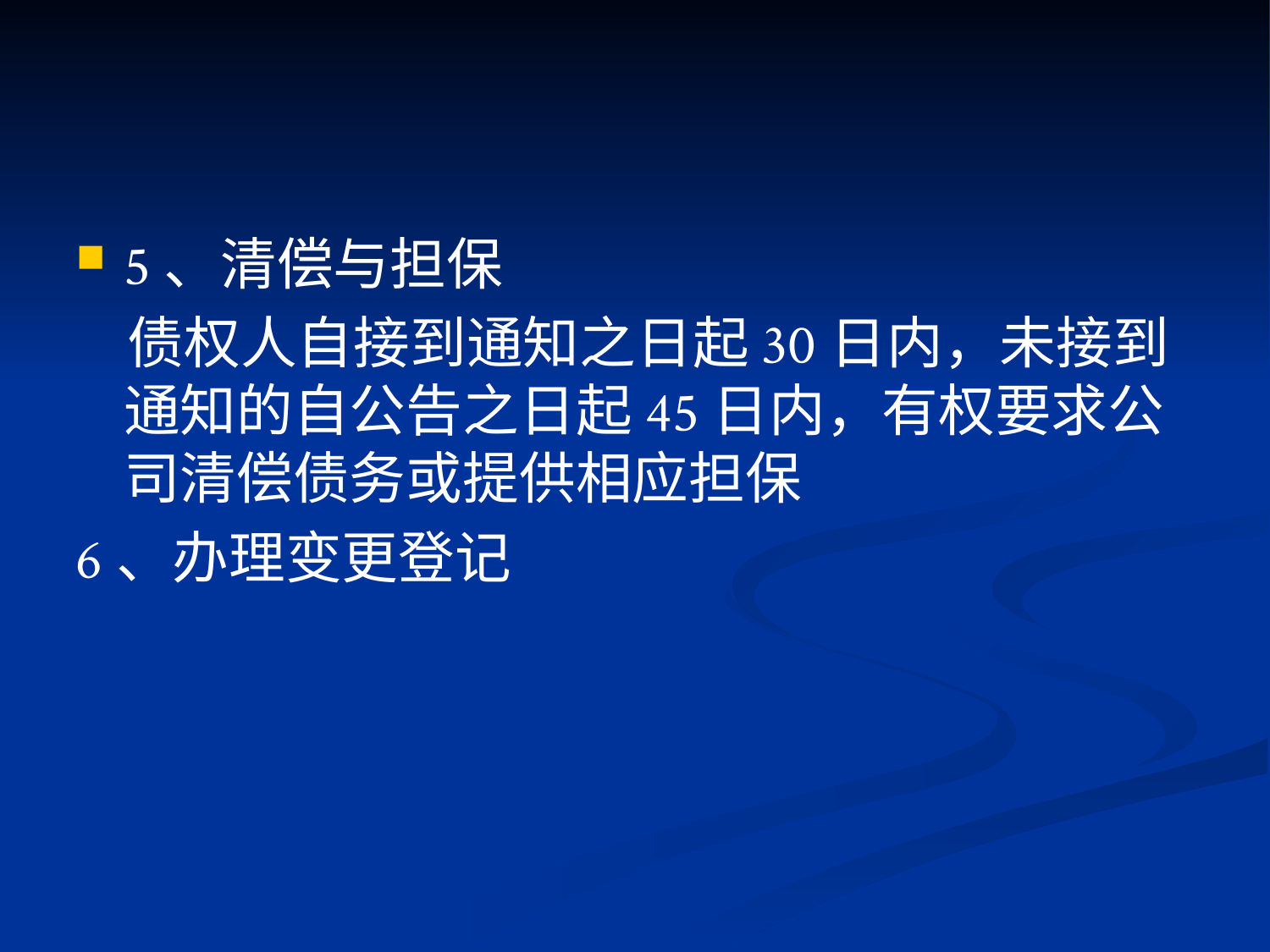

#
5、清偿与担保
   债权人自接到通知之日起30日内，未接到通知的自公告之日起45日内，有权要求公司清偿债务或提供相应担保
6、办理变更登记